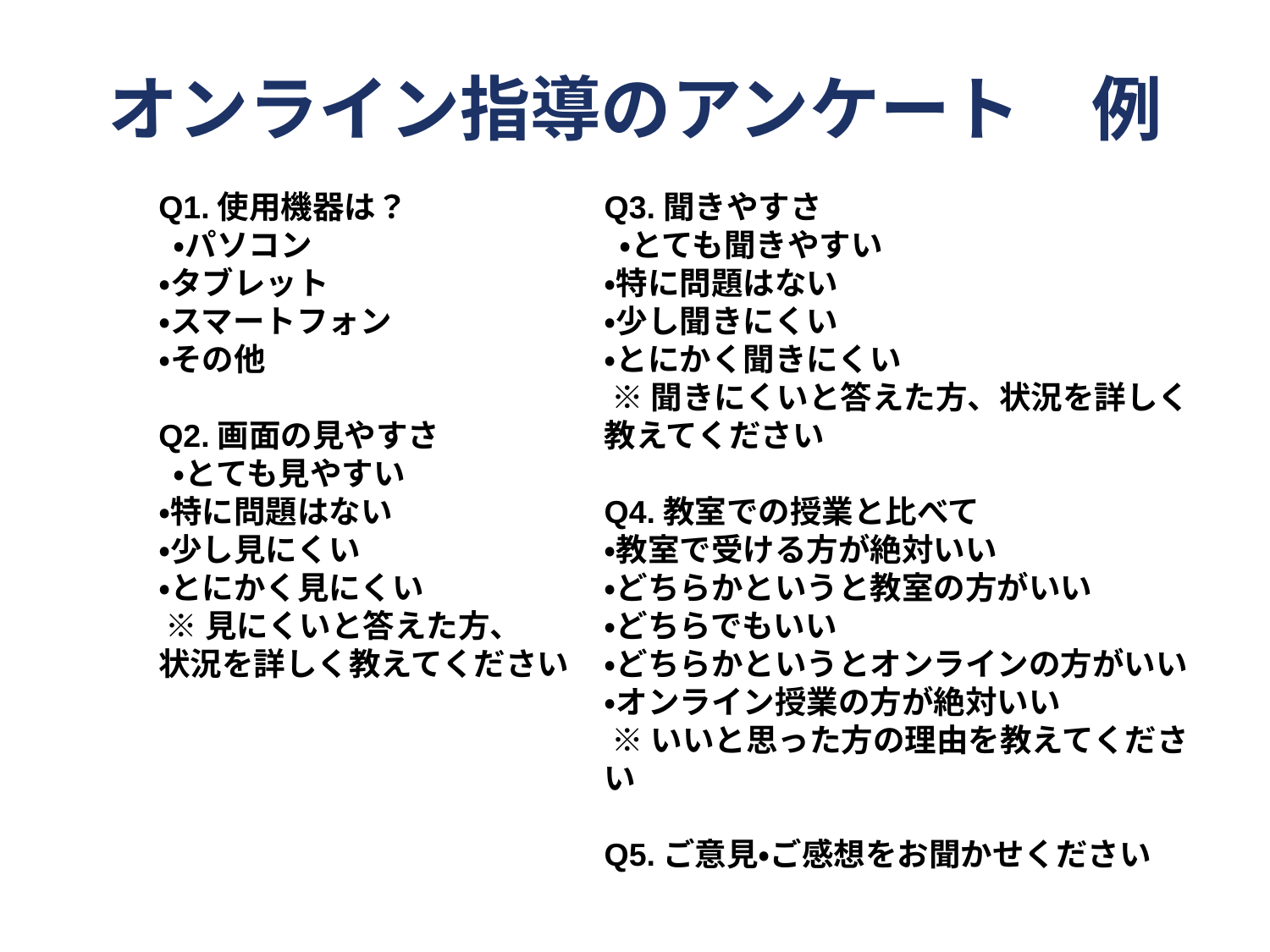

# オンライン指導のアンケート　例
Q1.使用機器は？
 ・パソコン
・タブレット
・スマートフォン
・その他

Q2.画面の見やすさ
 ・とても見やすい
・特に問題はない
・少し見にくい
・とにかく見にくい
 ※見にくいと答えた方、
状況を詳しく教えてください

Q3.聞きやすさ
 ・とても聞きやすい
・特に問題はない
・少し聞きにくい
・とにかく聞きにくい
 ※聞きにくいと答えた方、状況を詳しく教えてください

Q4.教室での授業と比べて
・教室で受ける方が絶対いい
・どちらかというと教室の方がいい
・どちらでもいい
・どちらかというとオンラインの方がいい
・オンライン授業の方が絶対いい
 ※いいと思った方の理由を教えてください

Q5.ご意見・ご感想をお聞かせください